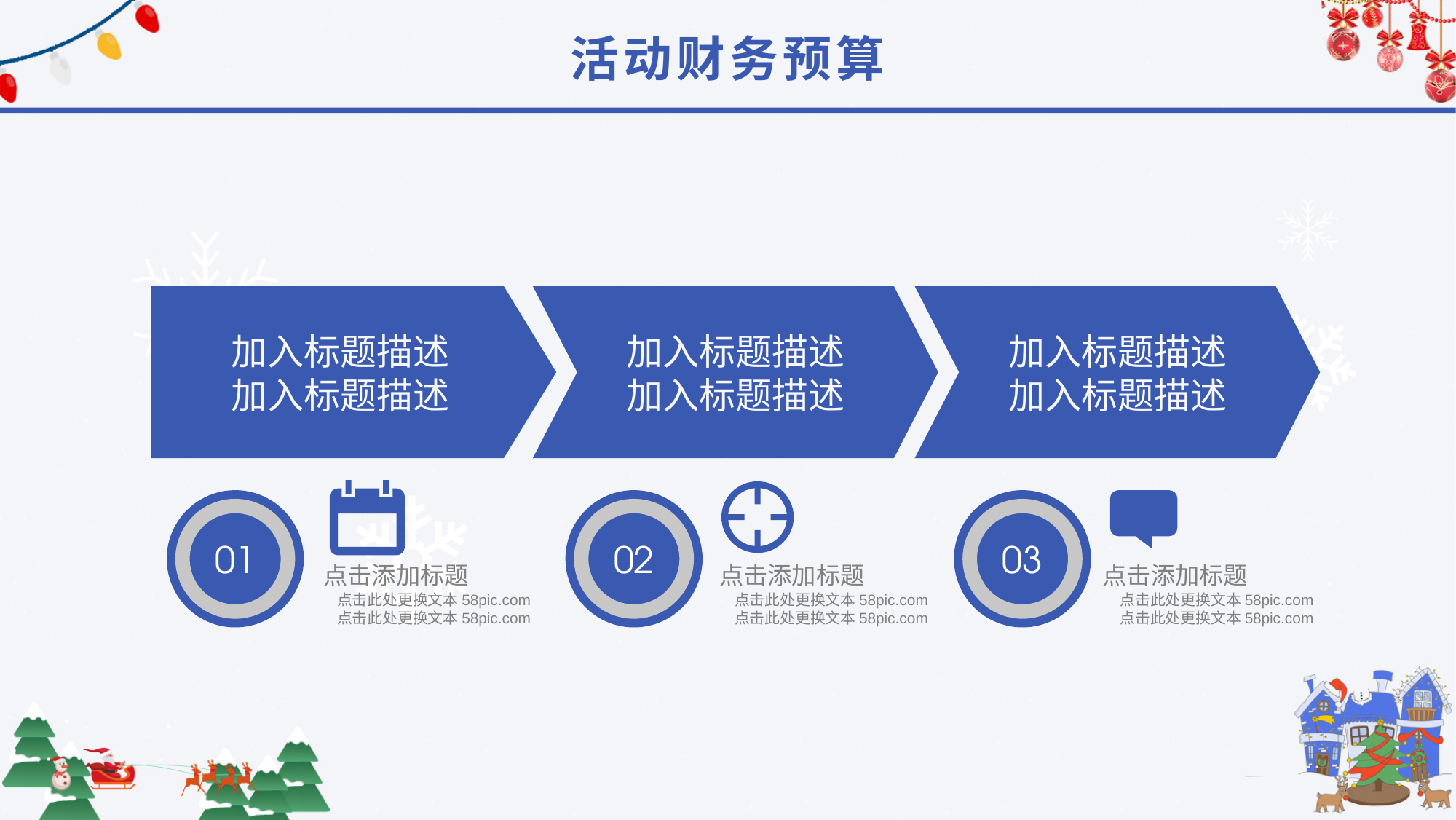

活动财务预算

加入标题描述
加入标题描述
加入标题描述
加入标题描述
加入标题描述
加入标题描述

01

02

03

点击添加标题
点击此处更换文本58pic.com
点击此处更换文本58pic.com
点击添加标题
点击此处更换文本58pic.com
点击此处更换文本58pic.com
点击添加标题
点击此处更换文本58pic.com
点击此处更换文本58pic.com